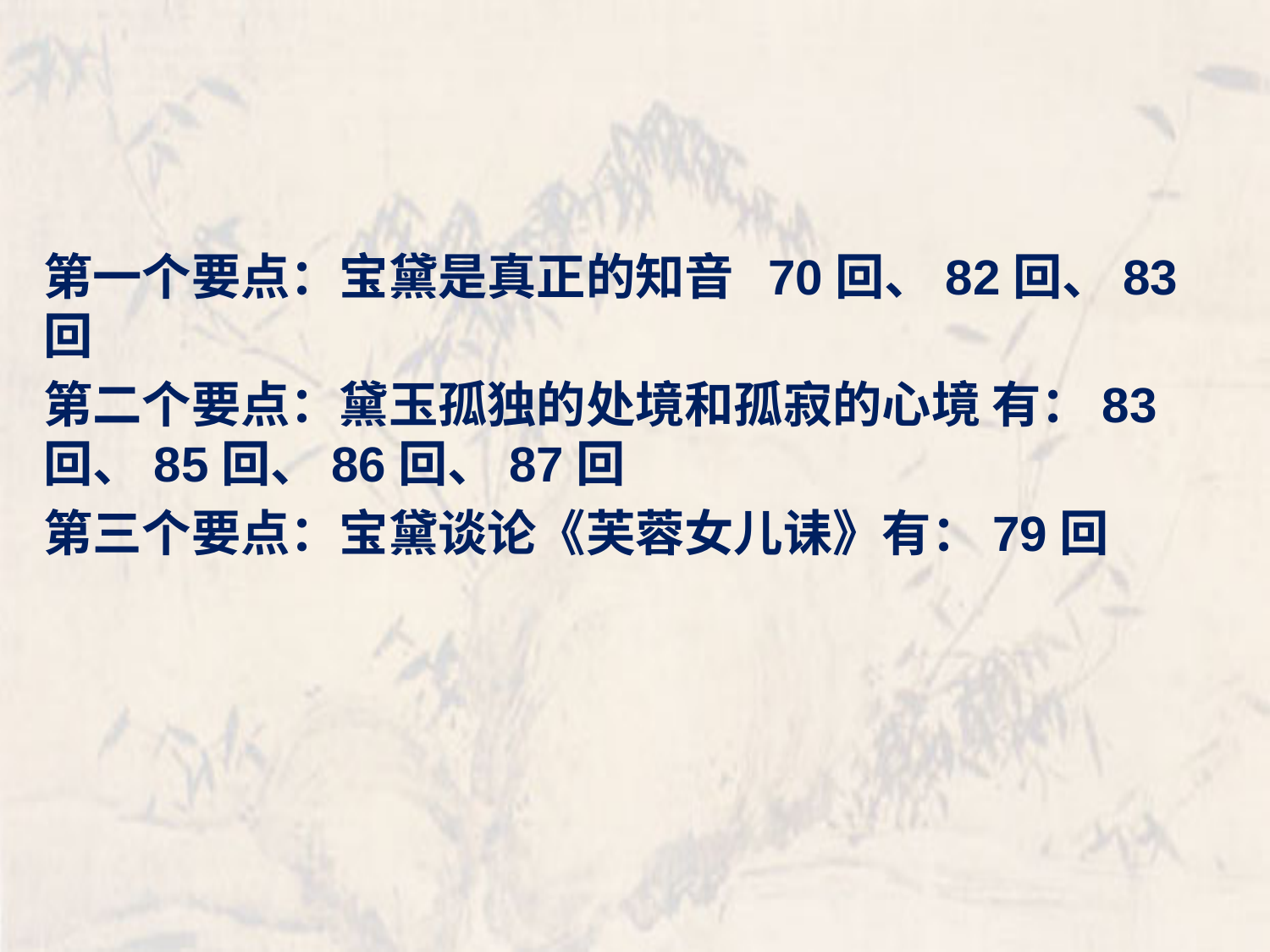

第一个要点：宝黛是真正的知音  70回、82回、83回
第二个要点：黛玉孤独的处境和孤寂的心境 有：83回、85回、86回、87回
第三个要点：宝黛谈论《芙蓉女儿诔》有：79回